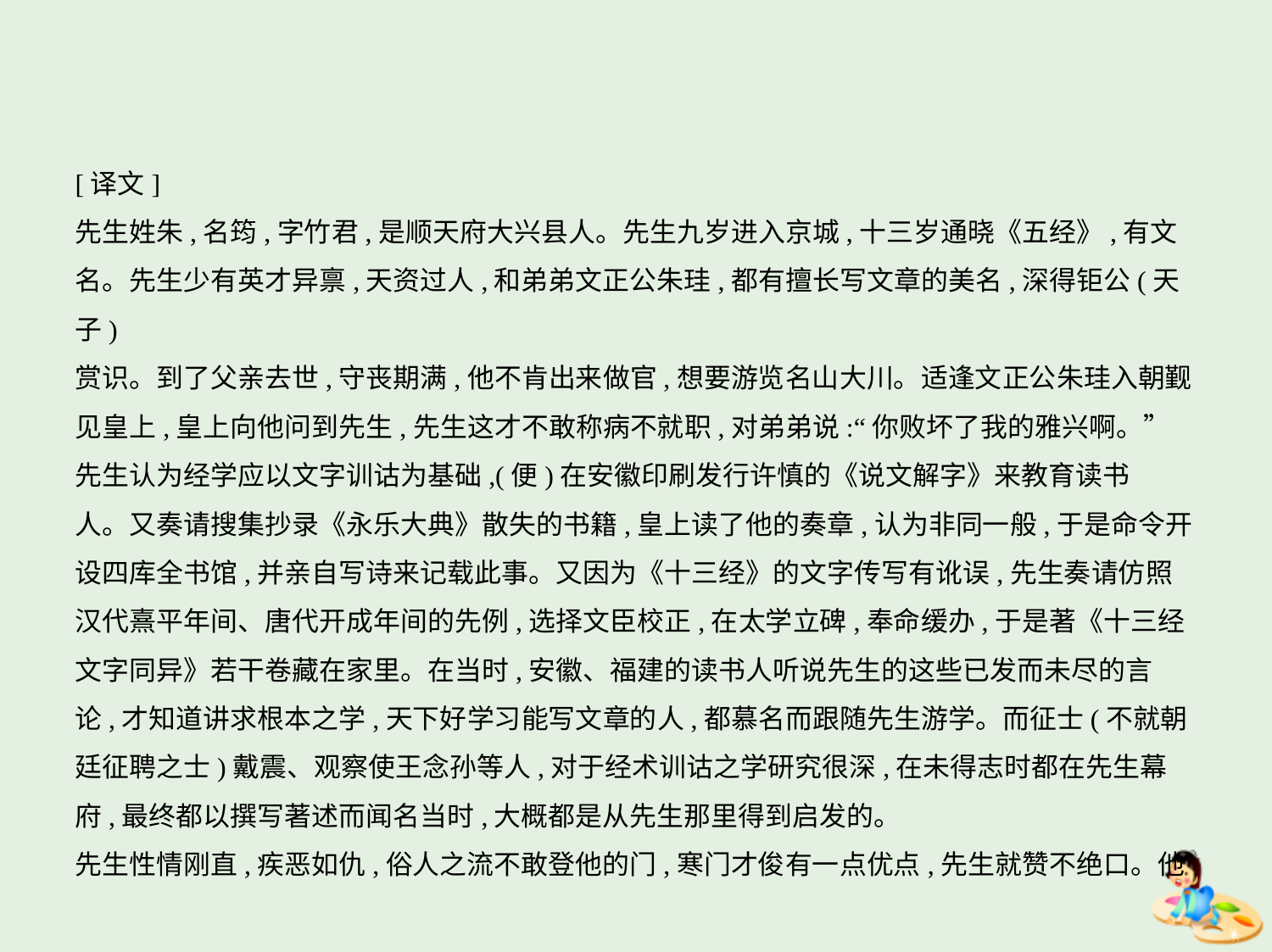

[译文]
先生姓朱,名筠,字竹君,是顺天府大兴县人。先生九岁进入京城,十三岁通晓《五经》,有文
名。先生少有英才异禀,天资过人,和弟弟文正公朱珪,都有擅长写文章的美名,深得钜公(天子)
赏识。到了父亲去世,守丧期满,他不肯出来做官,想要游览名山大川。适逢文正公朱珪入朝觐
见皇上,皇上向他问到先生,先生这才不敢称病不就职,对弟弟说:“你败坏了我的雅兴啊。”
先生认为经学应以文字训诂为基础,(便)在安徽印刷发行许慎的《说文解字》来教育读书
人。又奏请搜集抄录《永乐大典》散失的书籍,皇上读了他的奏章,认为非同一般,于是命令开
设四库全书馆,并亲自写诗来记载此事。又因为《十三经》的文字传写有讹误,先生奏请仿照
汉代熹平年间、唐代开成年间的先例,选择文臣校正,在太学立碑,奉命缓办,于是著《十三经
文字同异》若干卷藏在家里。在当时,安徽、福建的读书人听说先生的这些已发而未尽的言
论,才知道讲求根本之学,天下好学习能写文章的人,都慕名而跟随先生游学。而征士(不就朝
廷征聘之士)戴震、观察使王念孙等人,对于经术训诂之学研究很深,在未得志时都在先生幕
府,最终都以撰写著述而闻名当时,大概都是从先生那里得到启发的。
先生性情刚直,疾恶如仇,俗人之流不敢登他的门,寒门才俊有一点优点,先生就赞不绝口。他